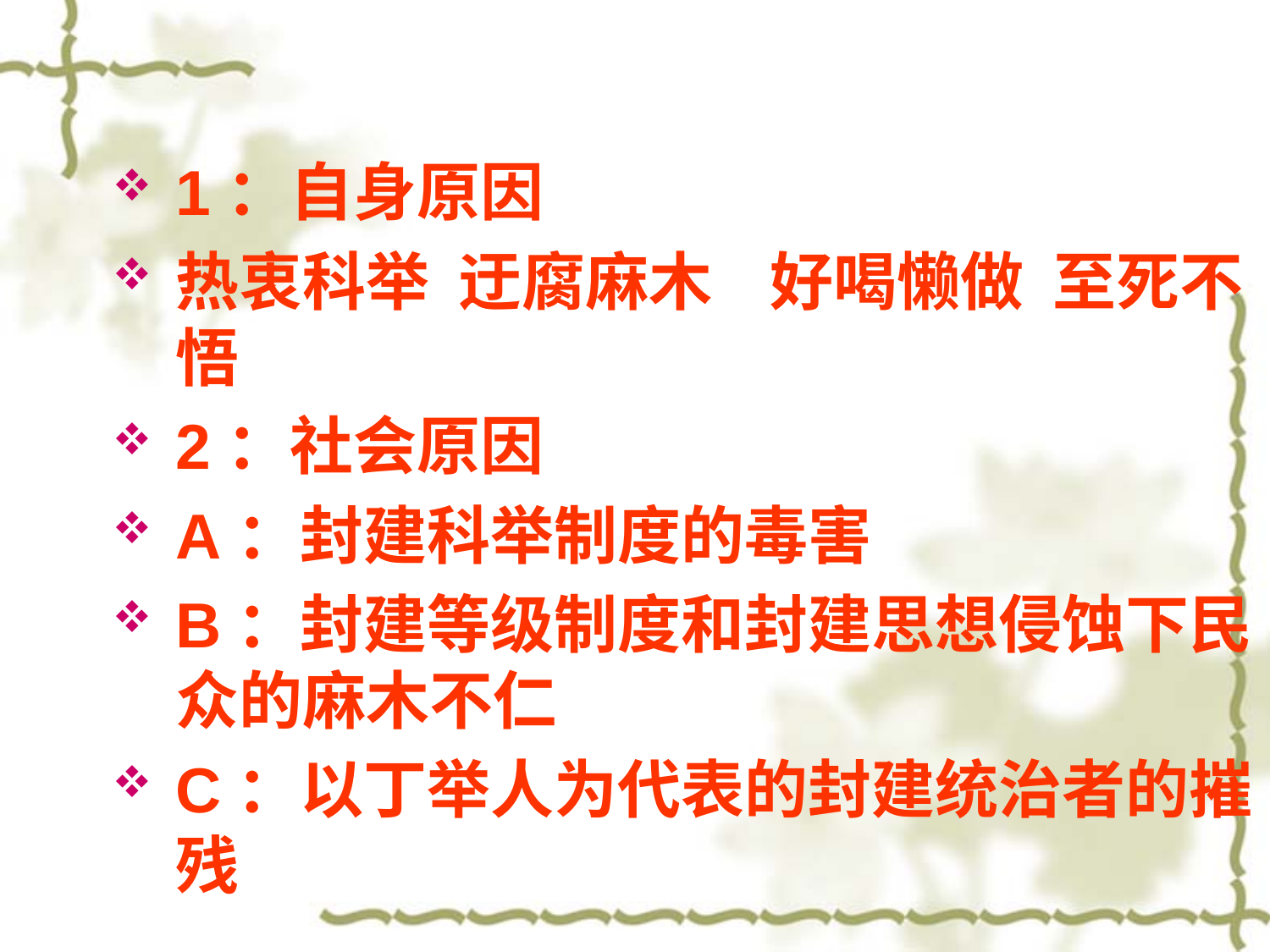

# 1：自身原因
热衷科举  迂腐麻木    好喝懒做  至死不悟
2：社会原因
A：封建科举制度的毒害
B：封建等级制度和封建思想侵蚀下民众的麻木不仁
C：以丁举人为代表的封建统治者的摧残